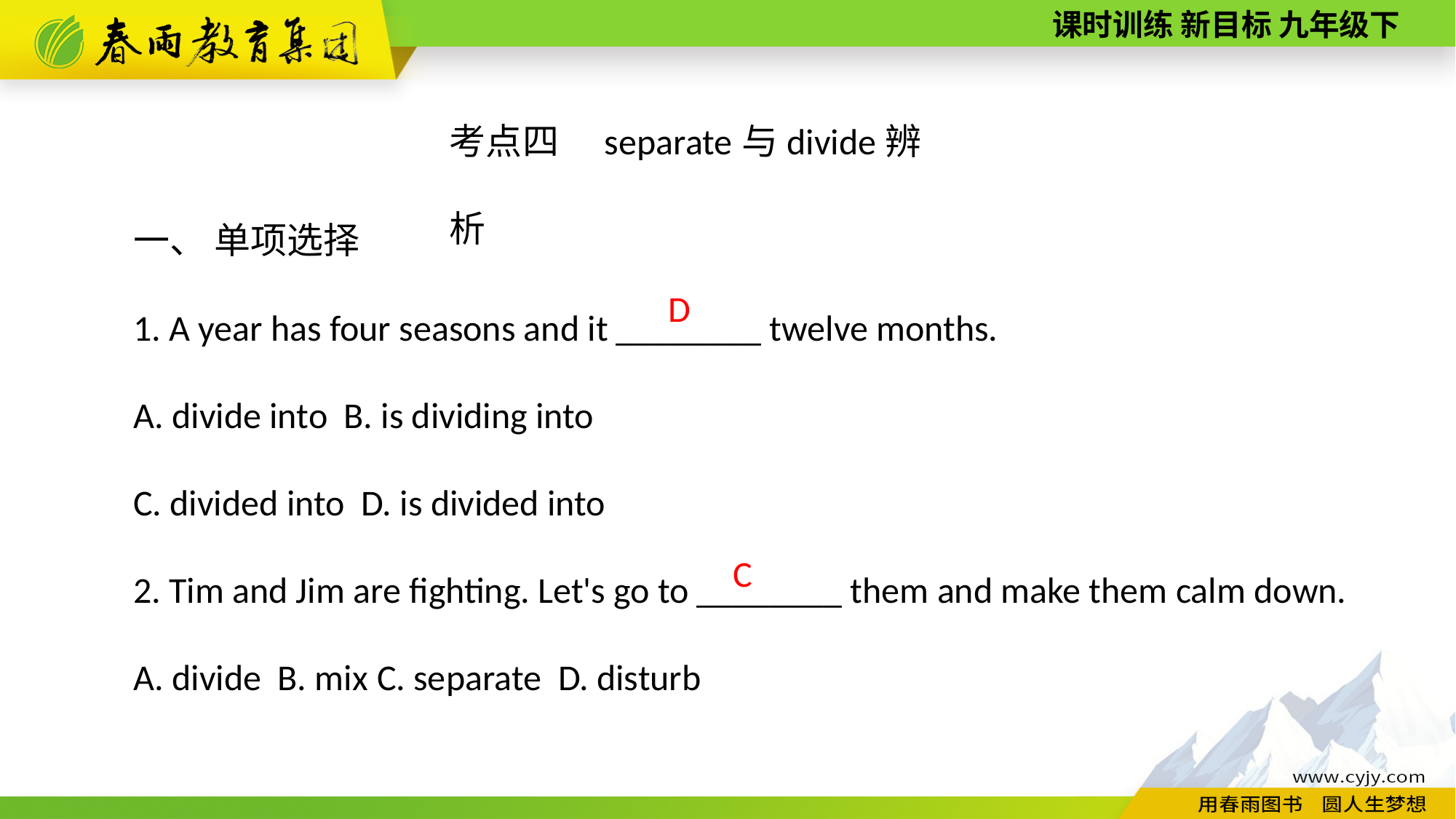

考点四　separate与divide辨析
一、 单项选择
1. A year has four seasons and it ________ twelve months.
A. divide into  B. is dividing into
C. divided into  D. is divided into
2. Tim and Jim are fighting. Let's go to ________ them and make them calm down.
A. divide  B. mix  C. separate  D. disturb
D
C